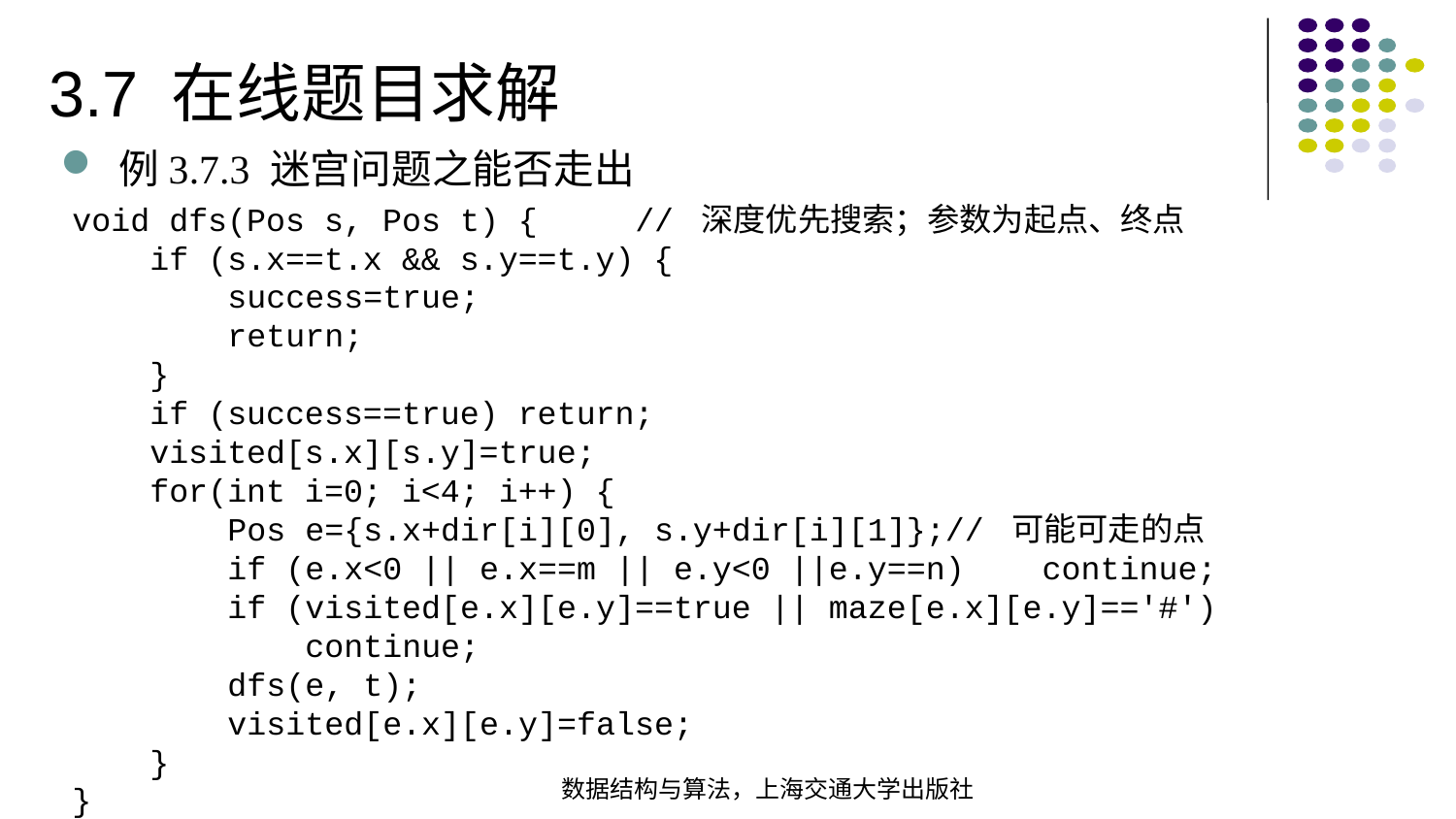

3.7 在线题目求解
例3.7.3 迷宫问题之能否走出
void dfs(Pos s, Pos t) {     // 深度优先搜索；参数为起点、终点    if (s.x==t.x && s.y==t.y) {        success=true;        return;    }    if (success==true) return;    visited[s.x][s.y]=true;    for(int i=0; i<4; i++) {        Pos e={s.x+dir[i][0], s.y+dir[i][1]};// 可能可走的点        if (e.x<0 || e.x==m || e.y<0 ||e.y==n)    continue;        if (visited[e.x][e.y]==true || maze[e.x][e.y]=='#')
            continue;        dfs(e, t);        visited[e.x][e.y]=false;    }
}